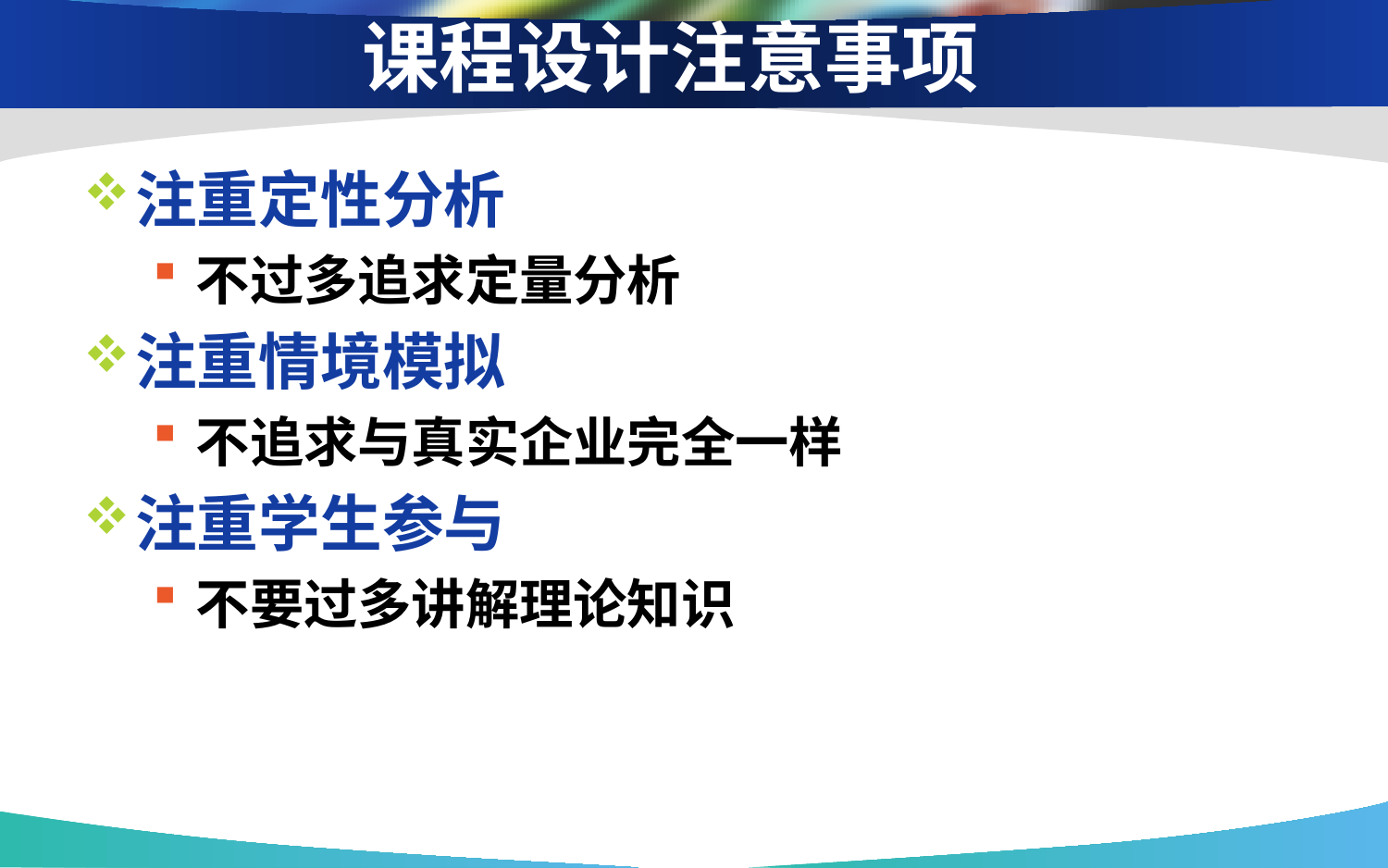

# 课程设计注意事项
注重定性分析
不过多追求定量分析
注重情境模拟
不追求与真实企业完全一样
注重学生参与
不要过多讲解理论知识